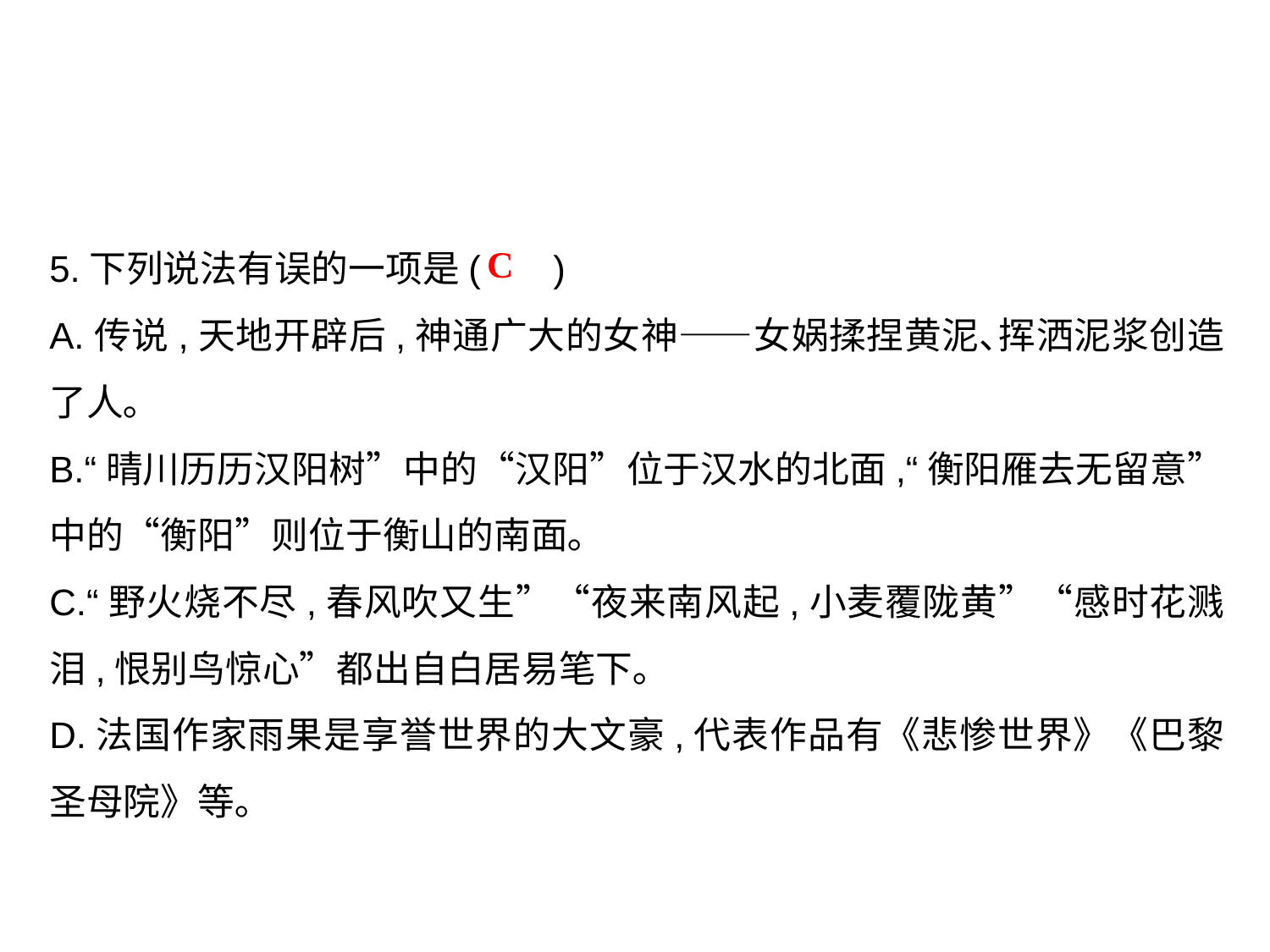

5.下列说法有误的一项是(       )
A.传说,天地开辟后,神通广大的女神——女娲揉捏黄泥､挥洒泥浆创造了人｡
B.“晴川历历汉阳树”中的“汉阳”位于汉水的北面,“衡阳雁去无留意”中的“衡阳”则位于衡山的南面｡
C.“野火烧不尽,春风吹又生”“夜来南风起,小麦覆陇黄”“感时花溅泪,恨别鸟惊心”都出自白居易笔下｡
D.法国作家雨果是享誉世界的大文豪,代表作品有《悲惨世界》《巴黎圣母院》等｡
C